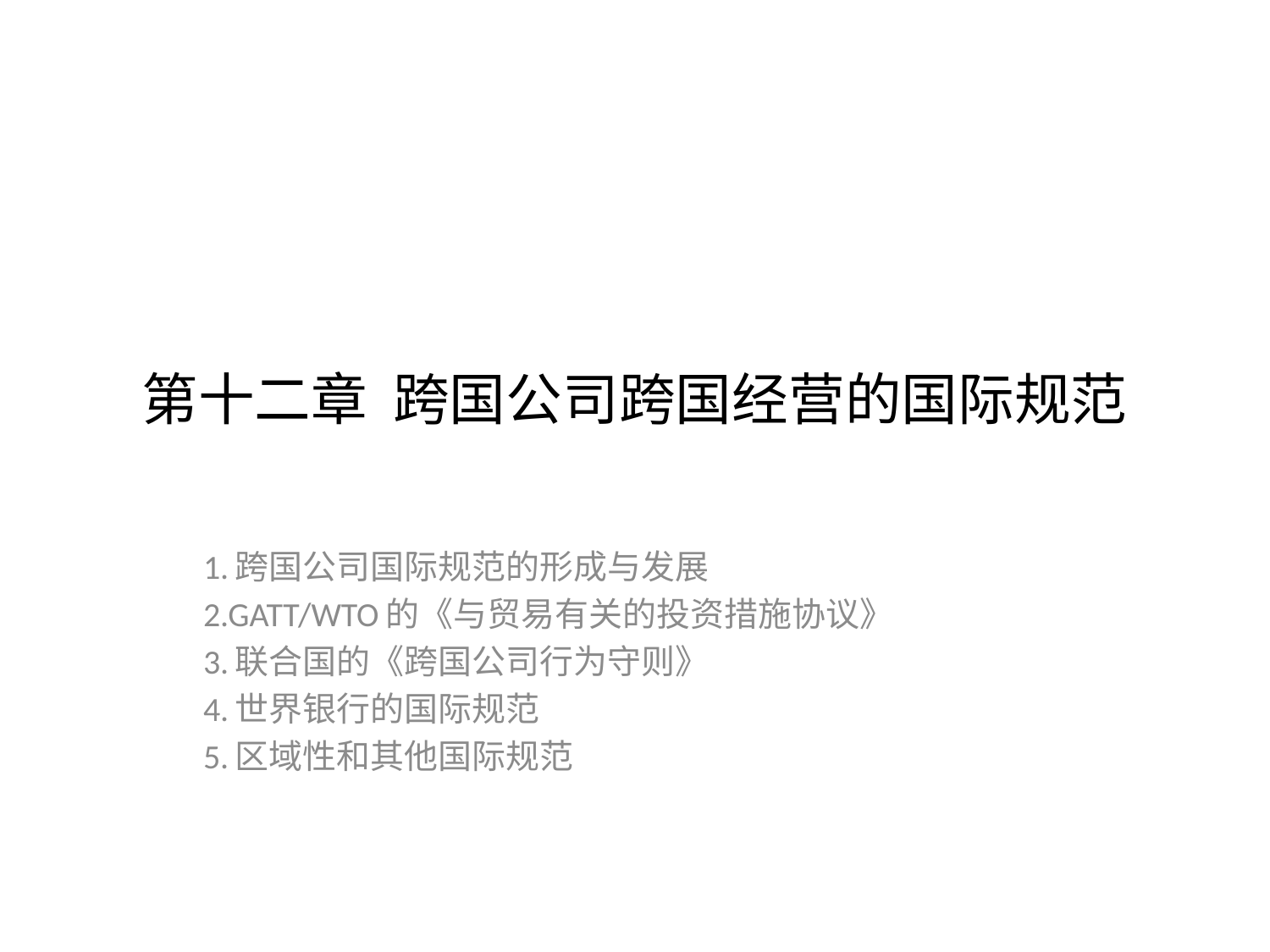

# 第十二章  跨国公司跨国经营的国际规范
1.跨国公司国际规范的形成与发展
2.GATT/WTO的《与贸易有关的投资措施协议》
3.联合国的《跨国公司行为守则》
4.世界银行的国际规范
5.区域性和其他国际规范